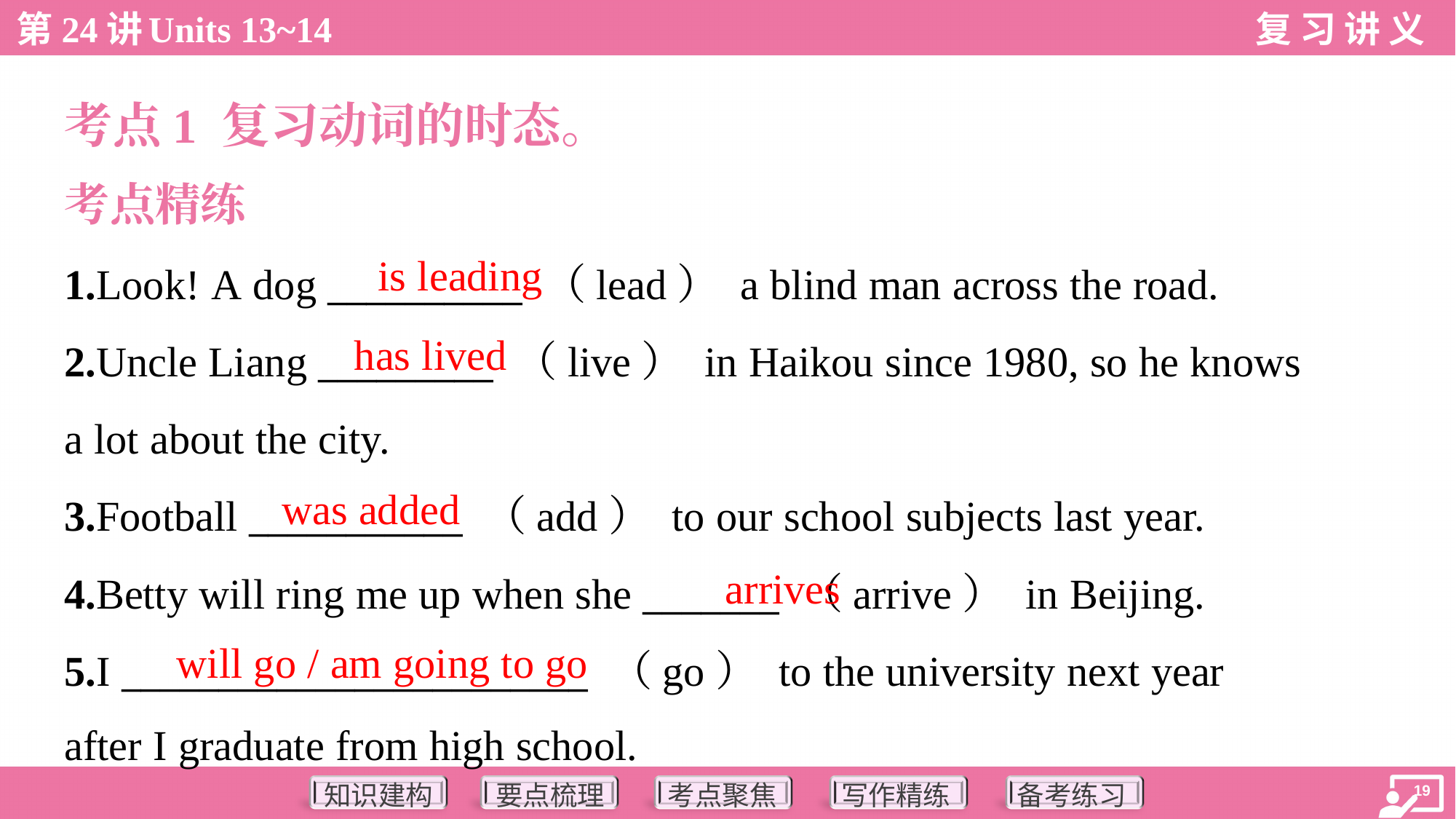

考点1 复习动词的时态。
考点精练
is leading
1.Look! A dog __________ （lead） a blind man across the road.
2.Uncle Liang _________ （live） in Haikou since 1980, so he knows
a lot about the city.
3.Football ___________ （add） to our school subjects last year.
4.Betty will ring me up when she _______ （arrive） in Beijing.
5.I ________________________ （go） to the university next year
after I graduate from high school.
has lived
was added
arrives
will go / am going to go